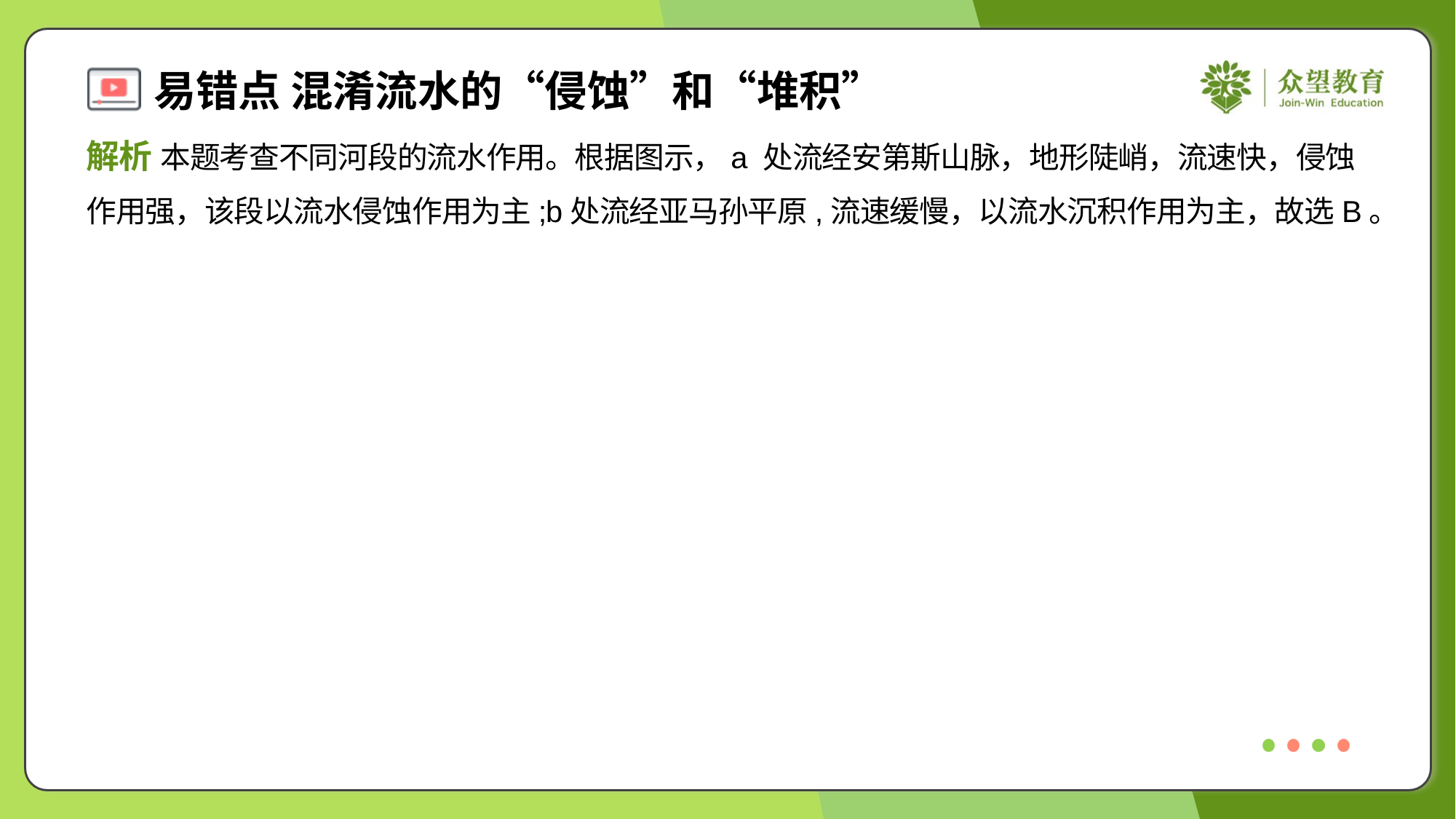

解析 本题考查不同河段的流水作用。根据图示，a 处流经安第斯山脉，地形陡峭，流速快，侵蚀
作用强，该段以流水侵蚀作用为主;b处流经亚马孙平原,流速缓慢，以流水沉积作用为主，故选B。